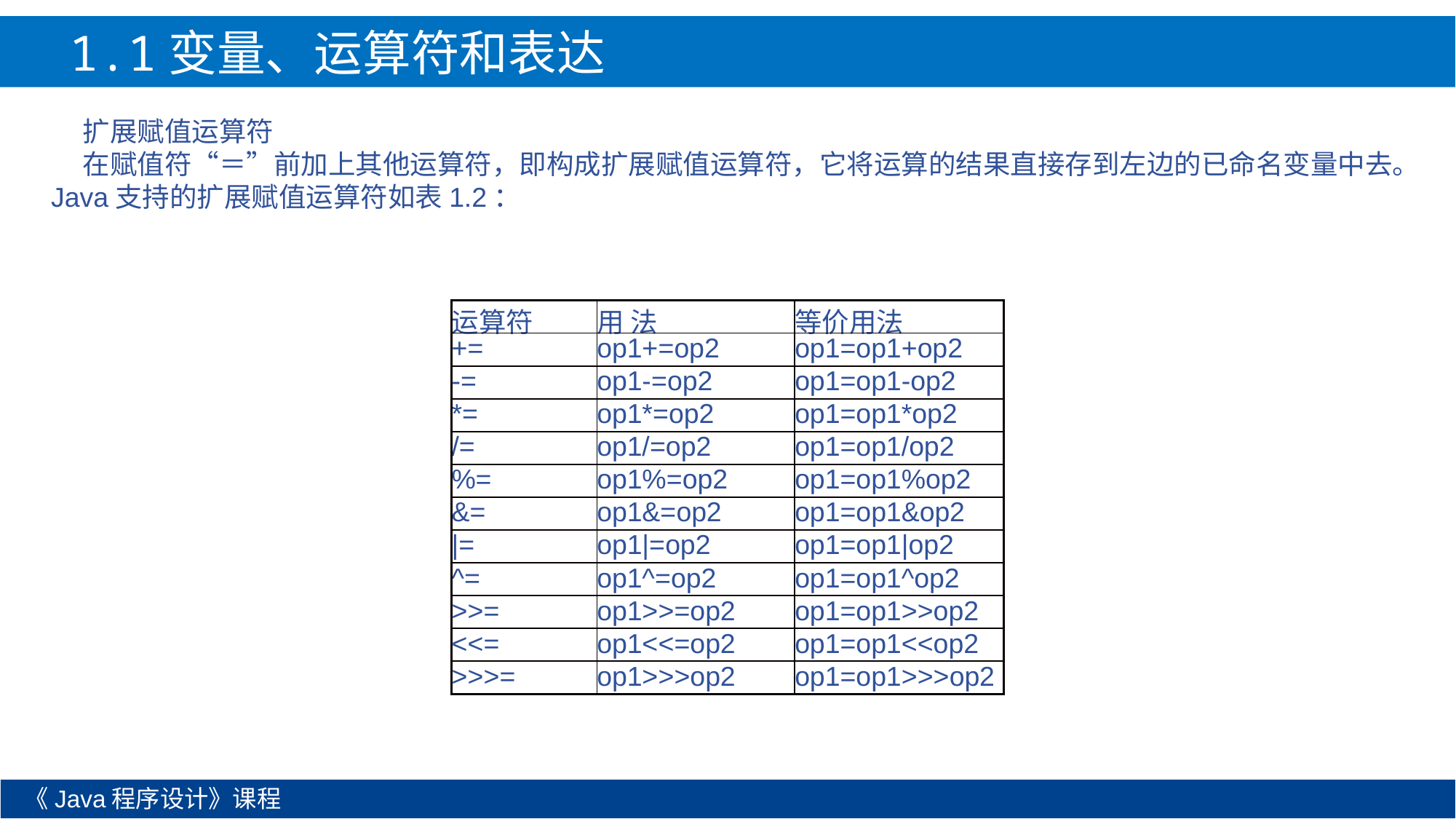

1.1变量、运算符和表达式
扩展赋值运算符
在赋值符“＝”前加上其他运算符，即构成扩展赋值运算符，它将运算的结果直接存到左边的已命名变量中去。Java支持的扩展赋值运算符如表1.2：
| 运算符 | 用 法 | 等价用法 |
| --- | --- | --- |
| += | op1+=op2 | op1=op1+op2 |
| -= | op1-=op2 | op1=op1-op2 |
| \*= | op1\*=op2 | op1=op1\*op2 |
| /= | op1/=op2 | op1=op1/op2 |
| %= | op1%=op2 | op1=op1%op2 |
| &= | op1&=op2 | op1=op1&op2 |
| |= | op1|=op2 | op1=op1|op2 |
| ^= | op1^=op2 | op1=op1^op2 |
| >>= | op1>>=op2 | op1=op1>>op2 |
| <<= | op1<<=op2 | op1=op1<<op2 |
| >>>= | op1>>>op2 | op1=op1>>>op2 |
《Java程序设计》课程